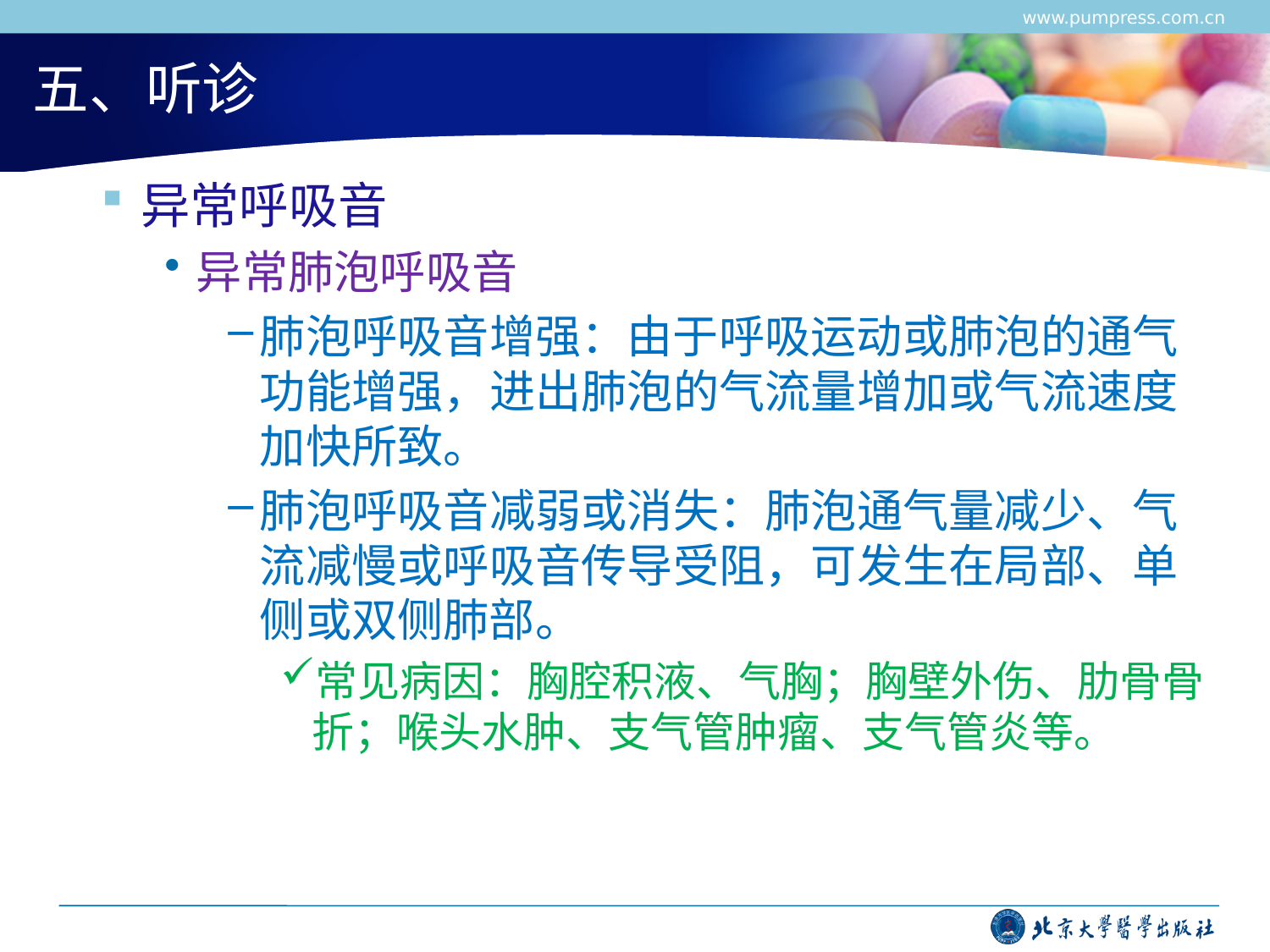

www.pumpress.com.cn
# 五、听诊
异常呼吸音
异常肺泡呼吸音
肺泡呼吸音增强：由于呼吸运动或肺泡的通气功能增强，进出肺泡的气流量增加或气流速度加快所致。
肺泡呼吸音减弱或消失：肺泡通气量减少、气流减慢或呼吸音传导受阻，可发生在局部、单侧或双侧肺部。
常见病因：胸腔积液、气胸；胸壁外伤、肋骨骨折；喉头水肿、支气管肿瘤、支气管炎等。